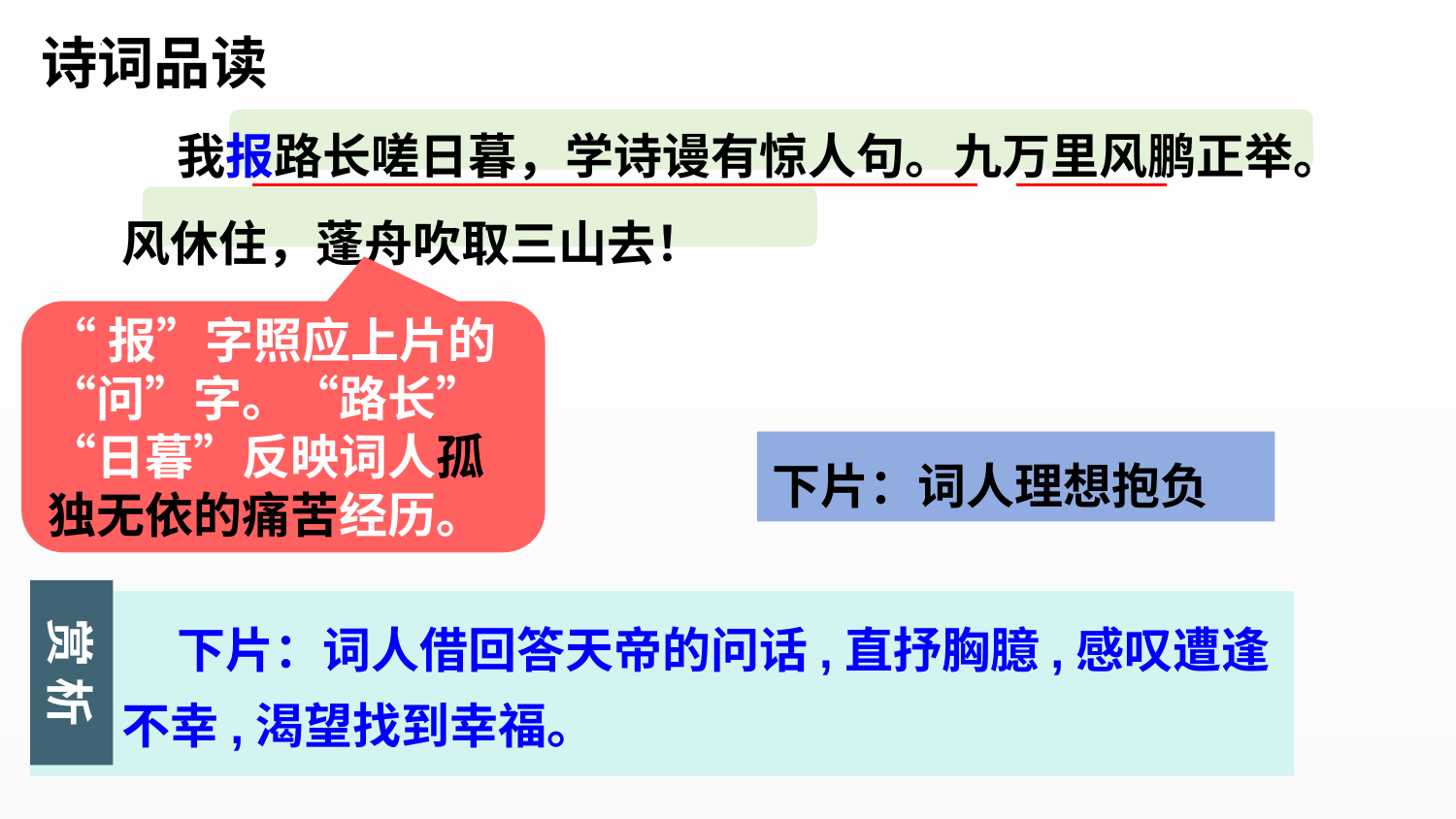

诗词品读
    我报路长嗟日暮，学诗谩有惊人句。九万里风鹏正举。风休住，蓬舟吹取三山去！

“报”字照应上片的“问”字。“路长”“日暮”反映词人孤独无依的痛苦经历。
下片：词人理想抱负
赏 析

    下片：词人借回答天帝的问话,直抒胸臆,感叹遭逢不幸,渴望找到幸福。